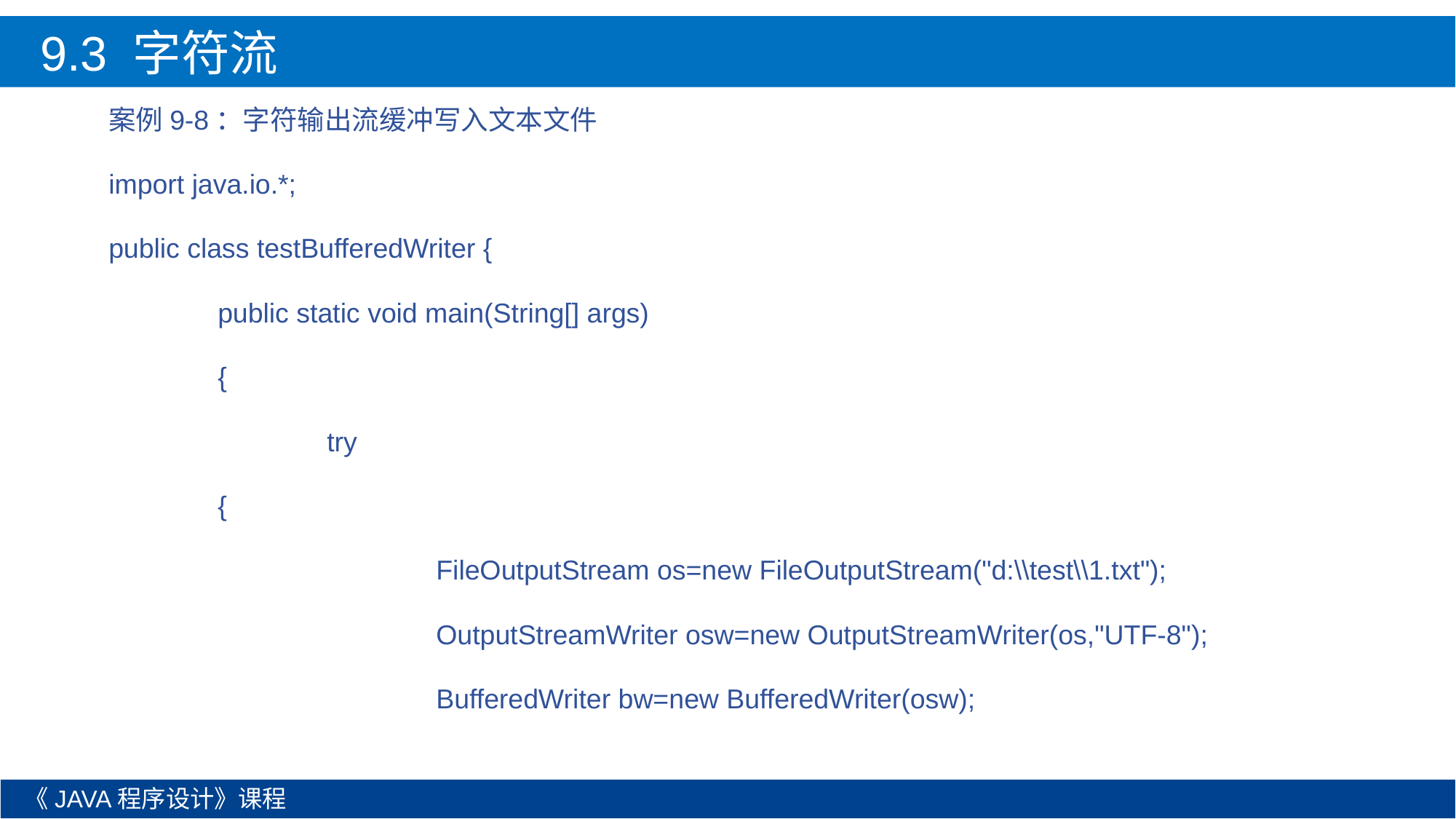

9.3 字符流
案例9-8：字符输出流缓冲写入文本文件
import java.io.*;
public class testBufferedWriter {
	public static void main(String[] args)
	{
		try
	{
			FileOutputStream os=new FileOutputStream("d:\\test\\1.txt");
			OutputStreamWriter osw=new OutputStreamWriter(os,"UTF-8");
			BufferedWriter bw=new BufferedWriter(osw);
《JAVA程序设计》课程